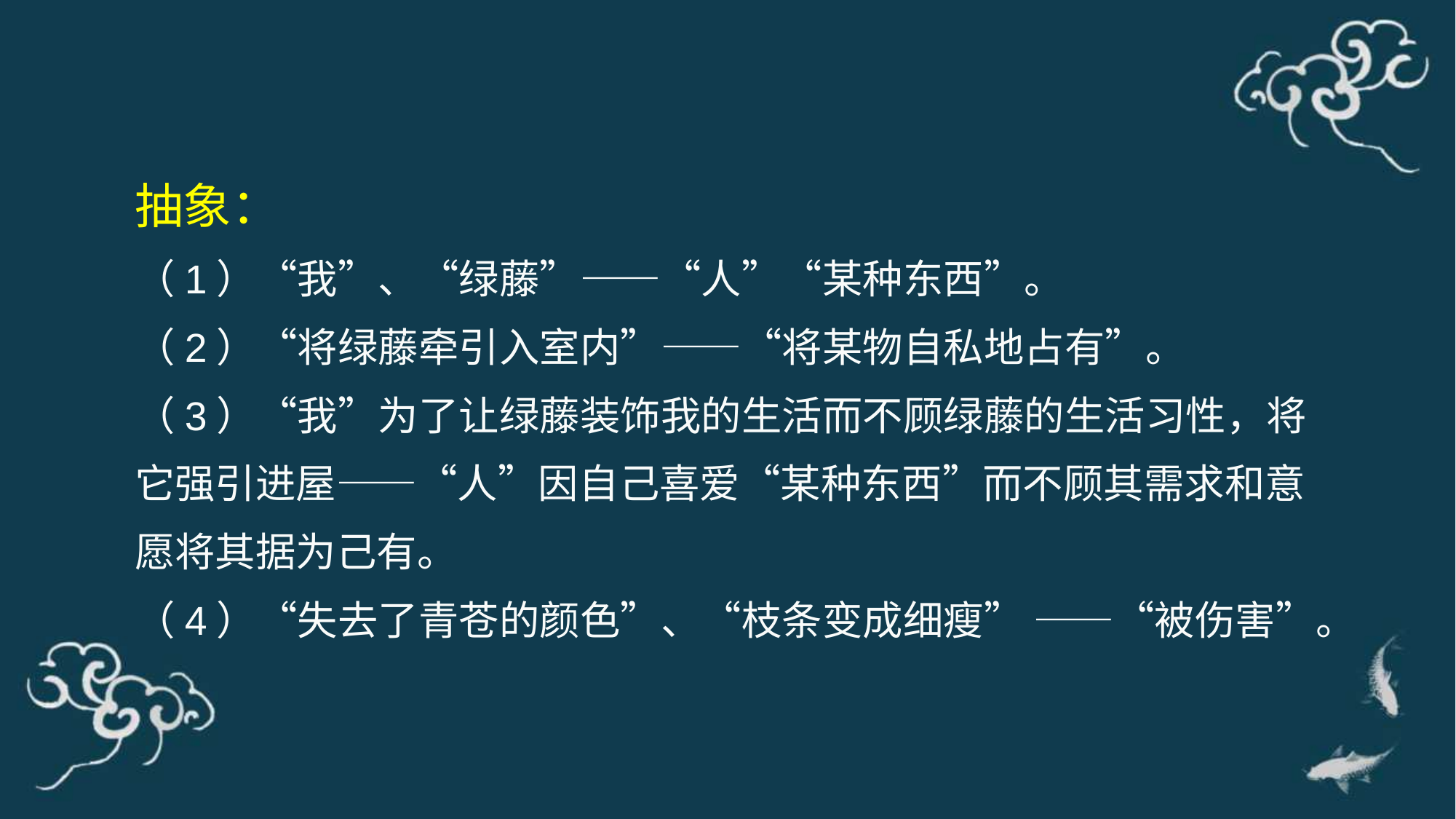

抽象：
（1）“我”、“绿藤”——“人”“某种东西”。
（2）“将绿藤牵引入室内”——“将某物自私地占有”。
（3）“我”为了让绿藤装饰我的生活而不顾绿藤的生活习性，将它强引进屋——“人”因自己喜爱“某种东西”而不顾其需求和意愿将其据为己有。
（4）“失去了青苍的颜色”、“枝条变成细瘦” ——“被伤害”。